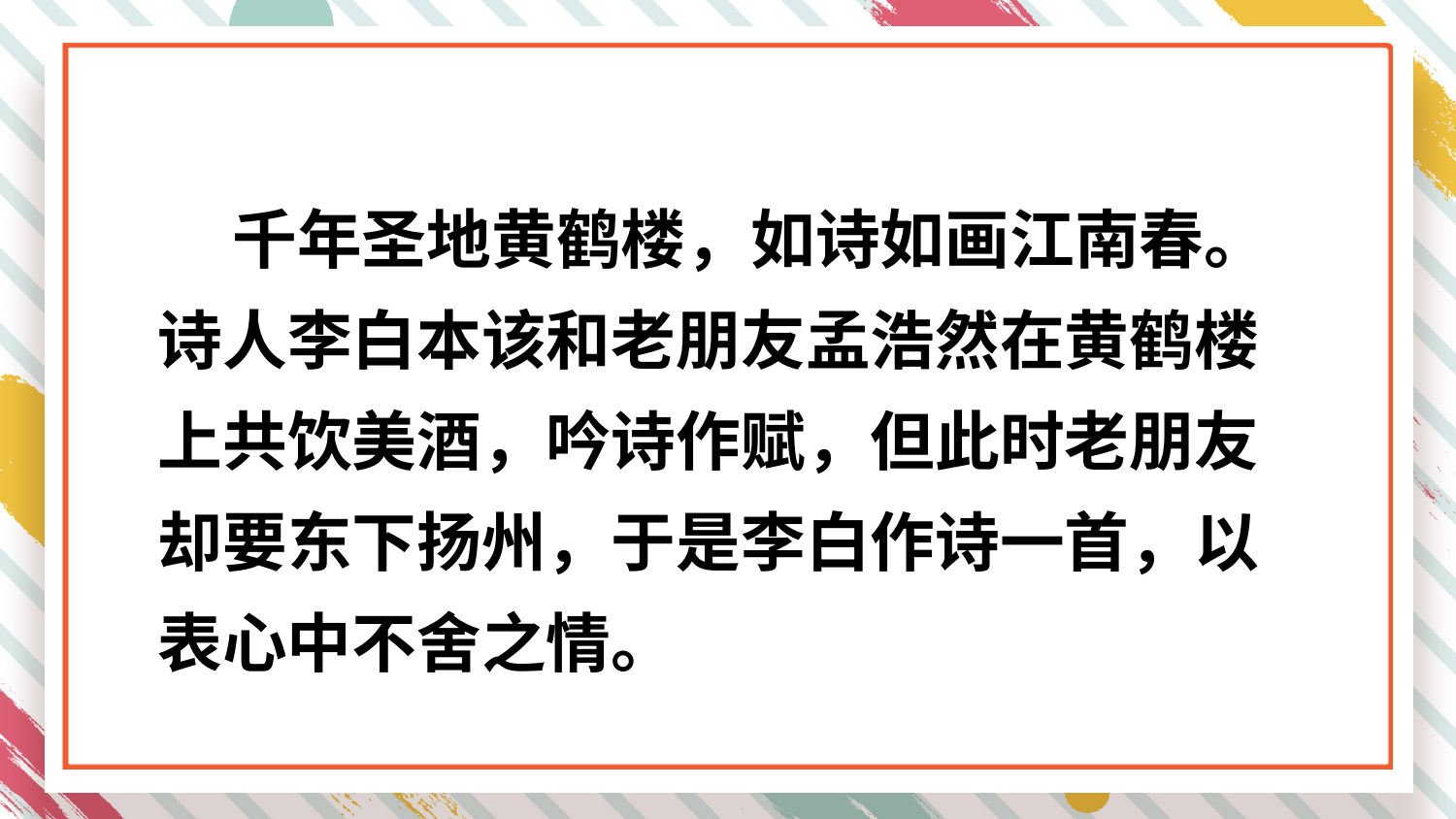

千年圣地黄鹤楼，如诗如画江南春。诗人李白本该和老朋友孟浩然在黄鹤楼上共饮美酒，吟诗作赋，但此时老朋友却要东下扬州，于是李白作诗一首，以表心中不舍之情。